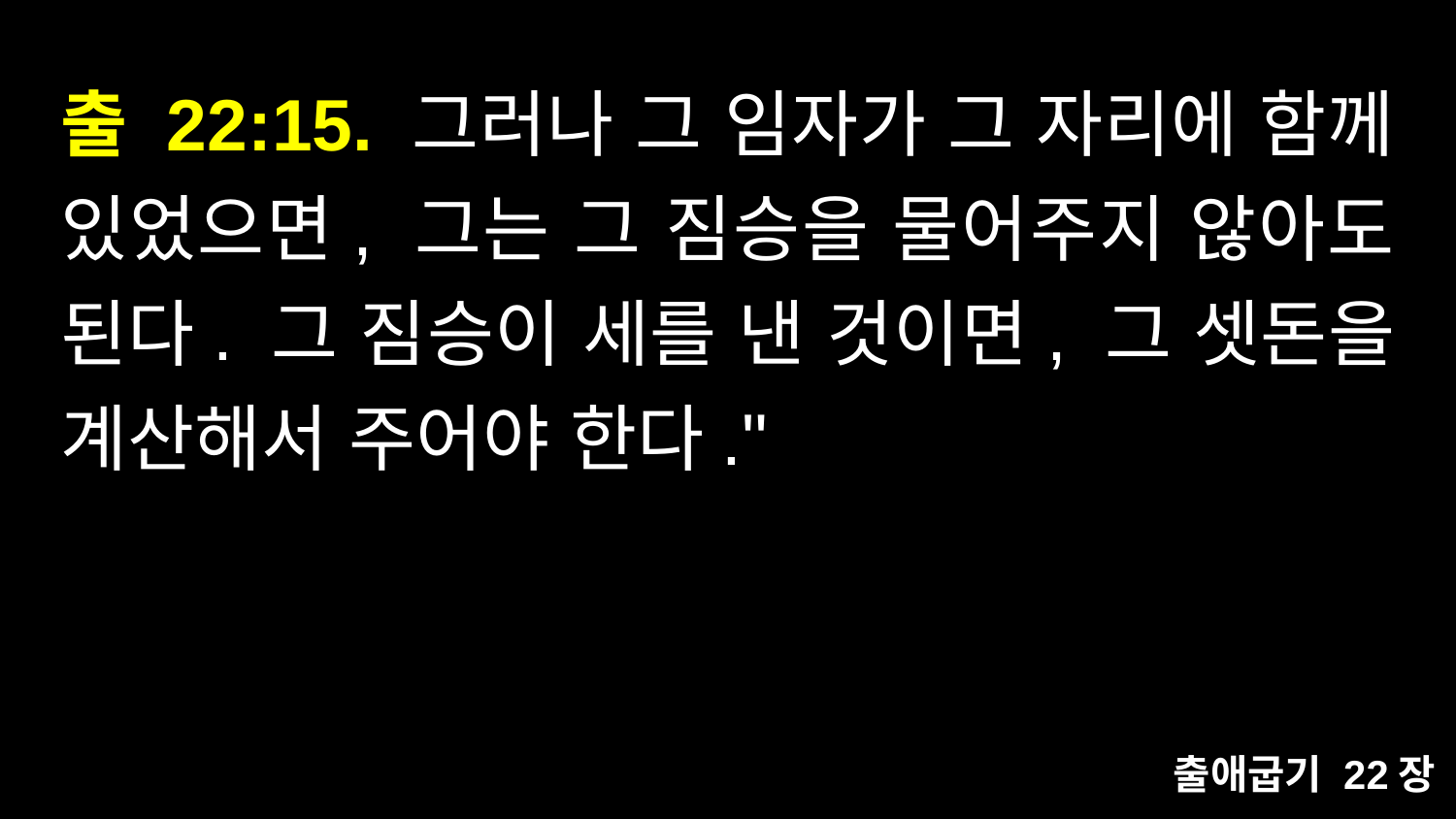

# 출 22:15. 그러나 그 임자가 그 자리에 함께 있었으면, 그는 그 짐승을 물어주지 않아도 된다. 그 짐승이 세를 낸 것이면, 그 셋돈을 계산해서 주어야 한다."
출애굽기 22장